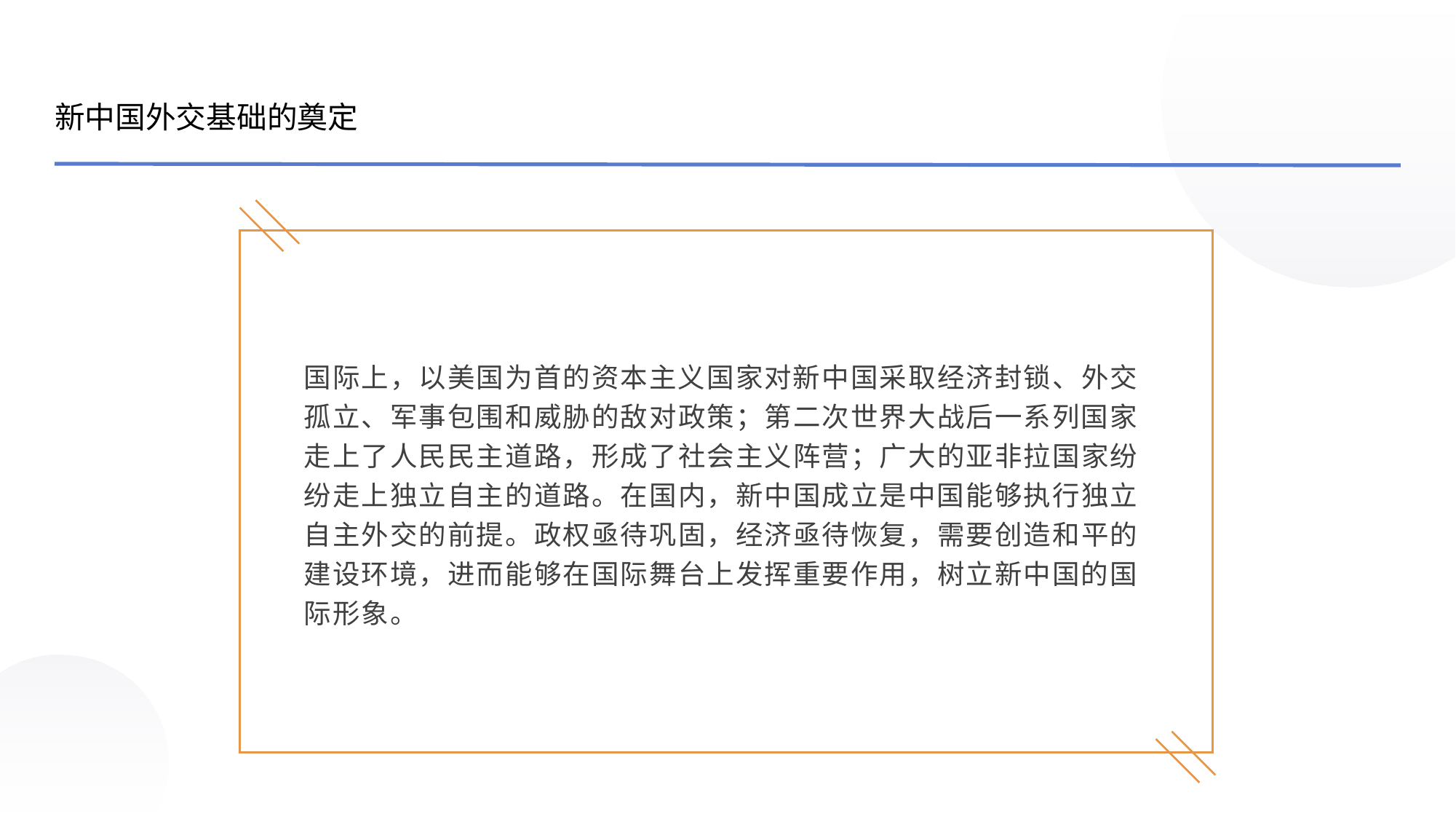

新中国外交基础的奠定

国际上，以美国为首的资本主义国家对新中国采取经济封锁、外交孤立、军事包围和威胁的敌对政策；第二次世界大战后一系列国家走上了人民民主道路，形成了社会主义阵营；广大的亚非拉国家纷纷走上独立自主的道路。在国内，新中国成立是中国能够执行独立自主外交的前提。政权亟待巩固，经济亟待恢复，需要创造和平的建设环境，进而能够在国际舞台上发挥重要作用，树立新中国的国际形象。